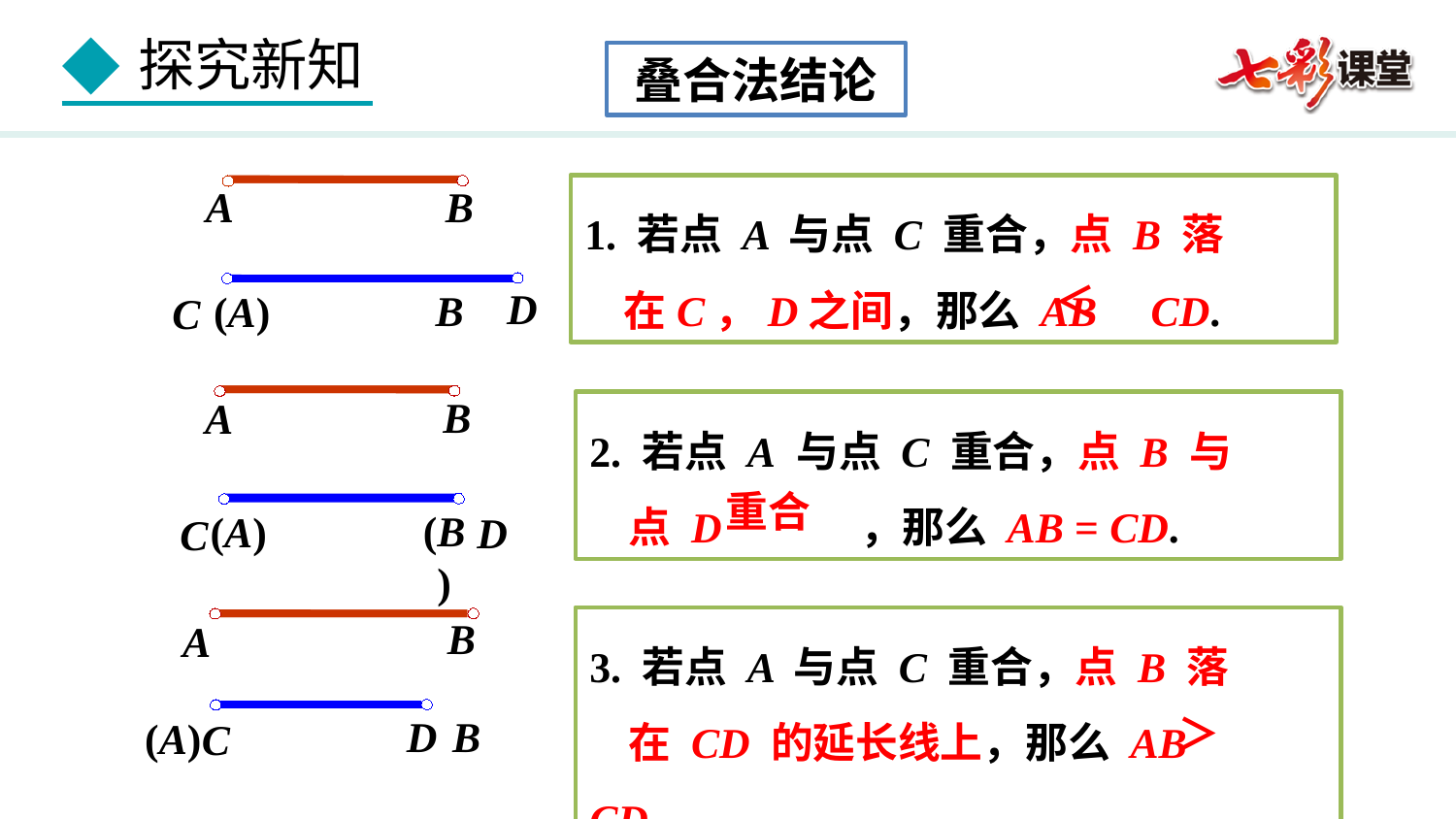

叠合法结论

1. 若点 A 与点 C 重合，点 B 落
   在C，D之间，那么 AB     CD.

B
A
＜

D
C
B
(A)

B
A

2. 若点 A 与点 C 重合，点 B 与
   点 D            ，那么 AB = CD.
重合

D
C
(B)
(A)
3. 若点 A 与点 C 重合，点 B 落
   在 CD 的延长线上，那么 AB       CD.

B
A

D
C
＞
B
(A)